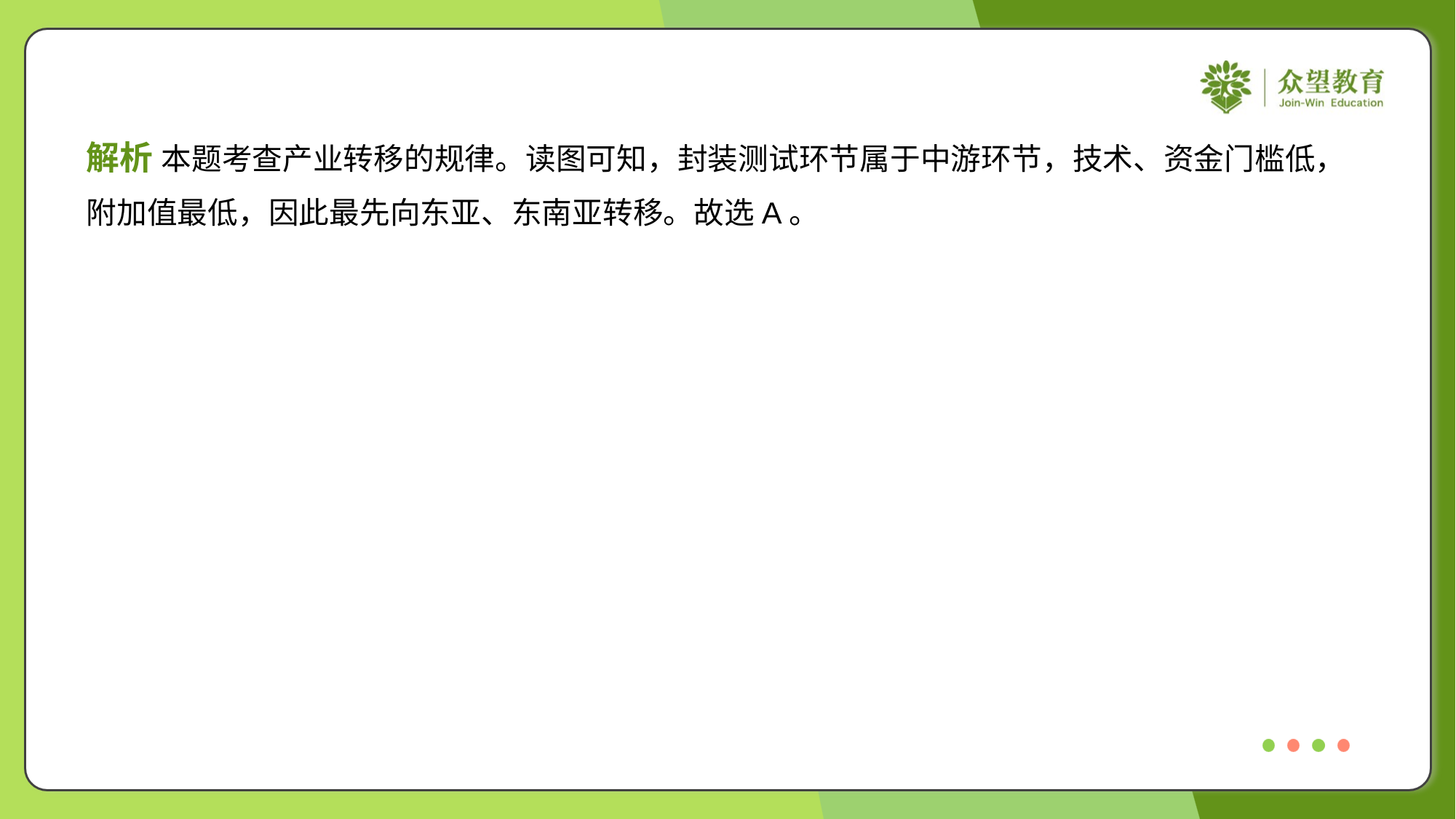

解析 本题考查产业转移的规律。读图可知，封装测试环节属于中游环节，技术、资金门槛低，
附加值最低，因此最先向东亚、东南亚转移。故选A。